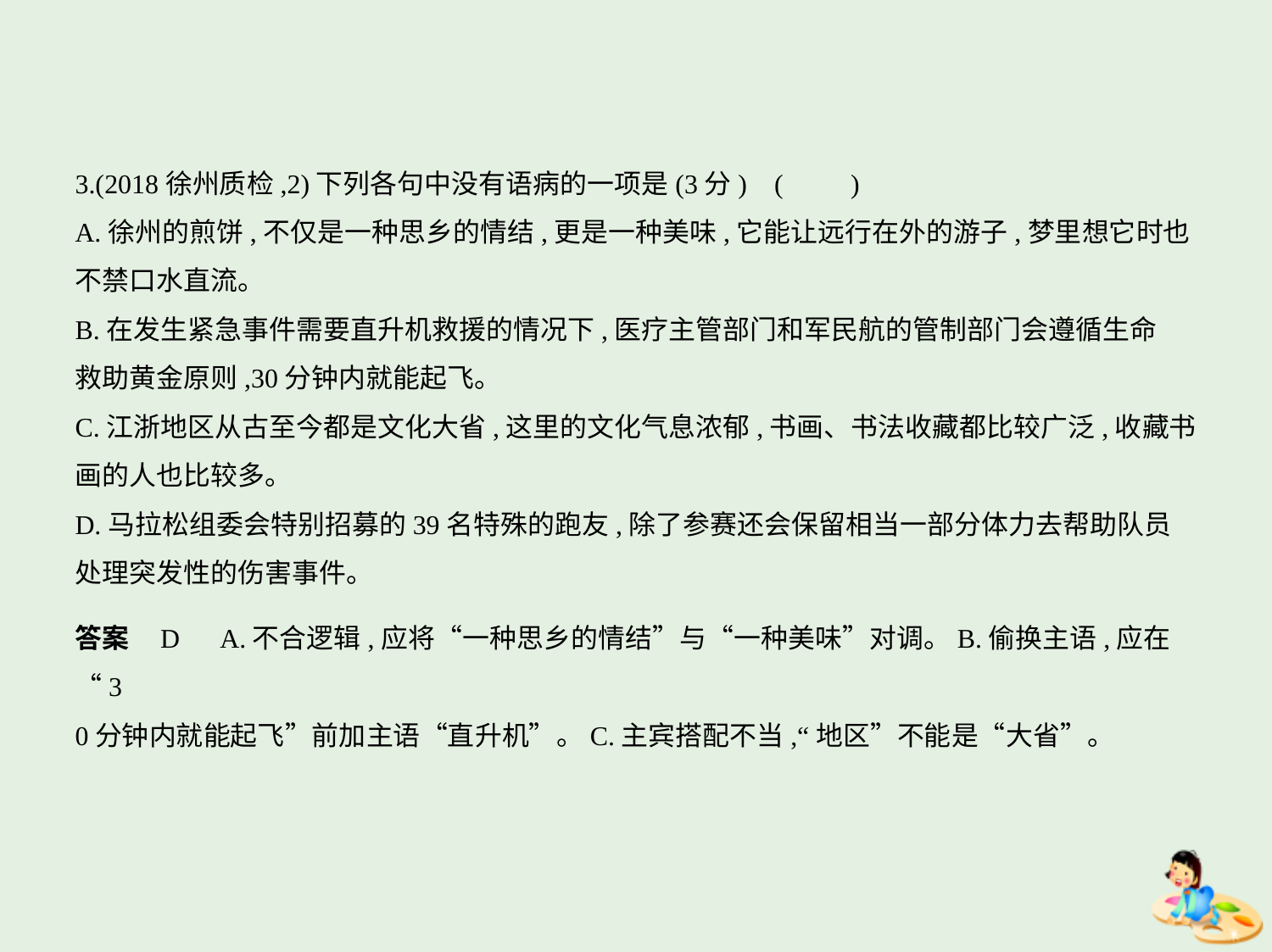

3.(2018徐州质检,2)下列各句中没有语病的一项是(3分) (　　)
A.徐州的煎饼,不仅是一种思乡的情结,更是一种美味,它能让远行在外的游子,梦里想它时也
不禁口水直流。
B.在发生紧急事件需要直升机救援的情况下,医疗主管部门和军民航的管制部门会遵循生命
救助黄金原则,30分钟内就能起飞。
C.江浙地区从古至今都是文化大省,这里的文化气息浓郁,书画、书法收藏都比较广泛,收藏书
画的人也比较多。
D.马拉松组委会特别招募的39名特殊的跑友,除了参赛还会保留相当一部分体力去帮助队员
处理突发性的伤害事件。
答案    D　A.不合逻辑,应将“一种思乡的情结”与“一种美味”对调。B.偷换主语,应在“3
0分钟内就能起飞”前加主语“直升机”。C.主宾搭配不当,“地区”不能是“大省”。